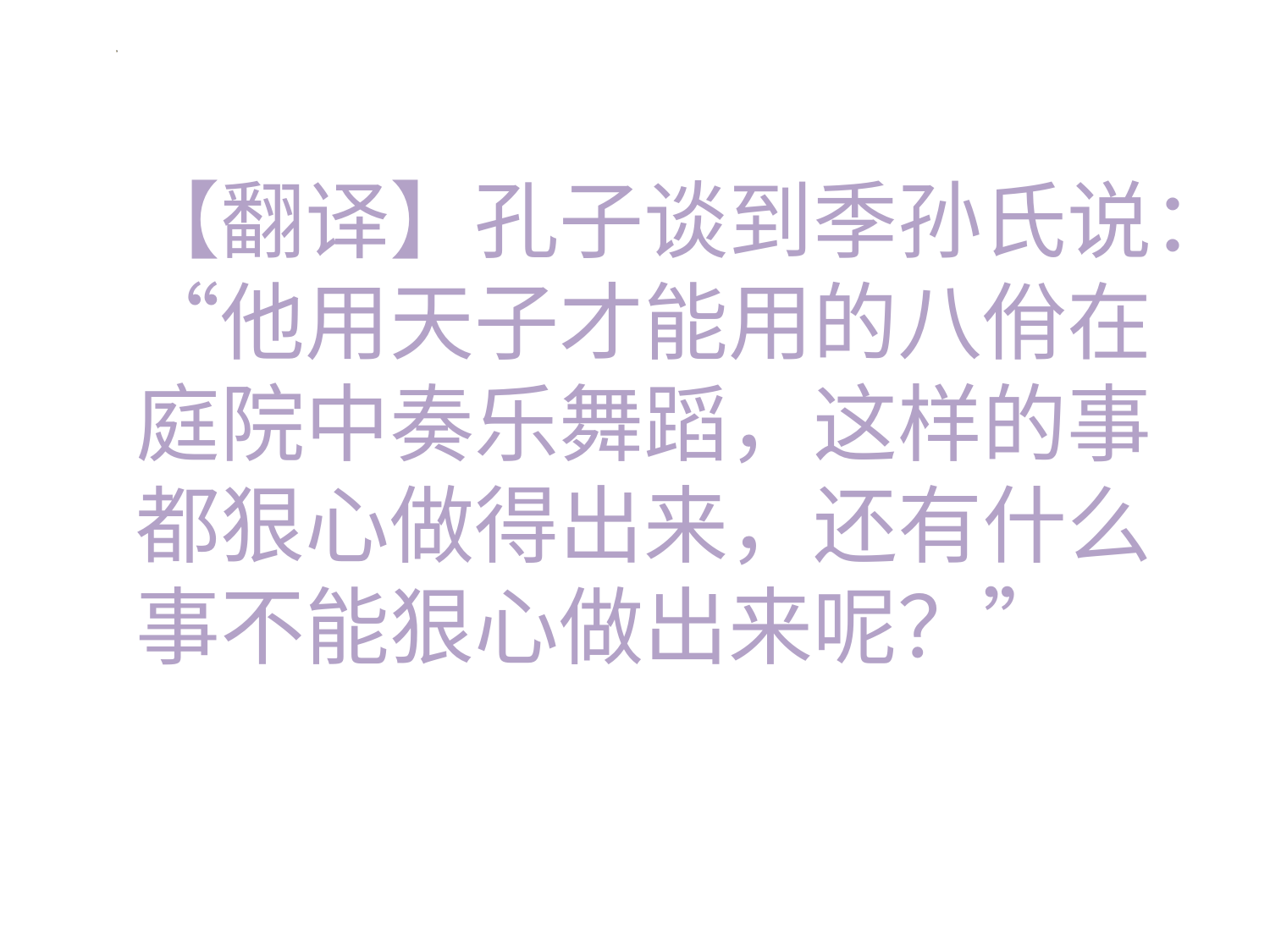

【翻译】孔子谈到季孙氏说：“他用天子才能用的八佾在庭院中奏乐舞蹈，这样的事都狠心做得出来，还有什么事不能狠心做出来呢？”